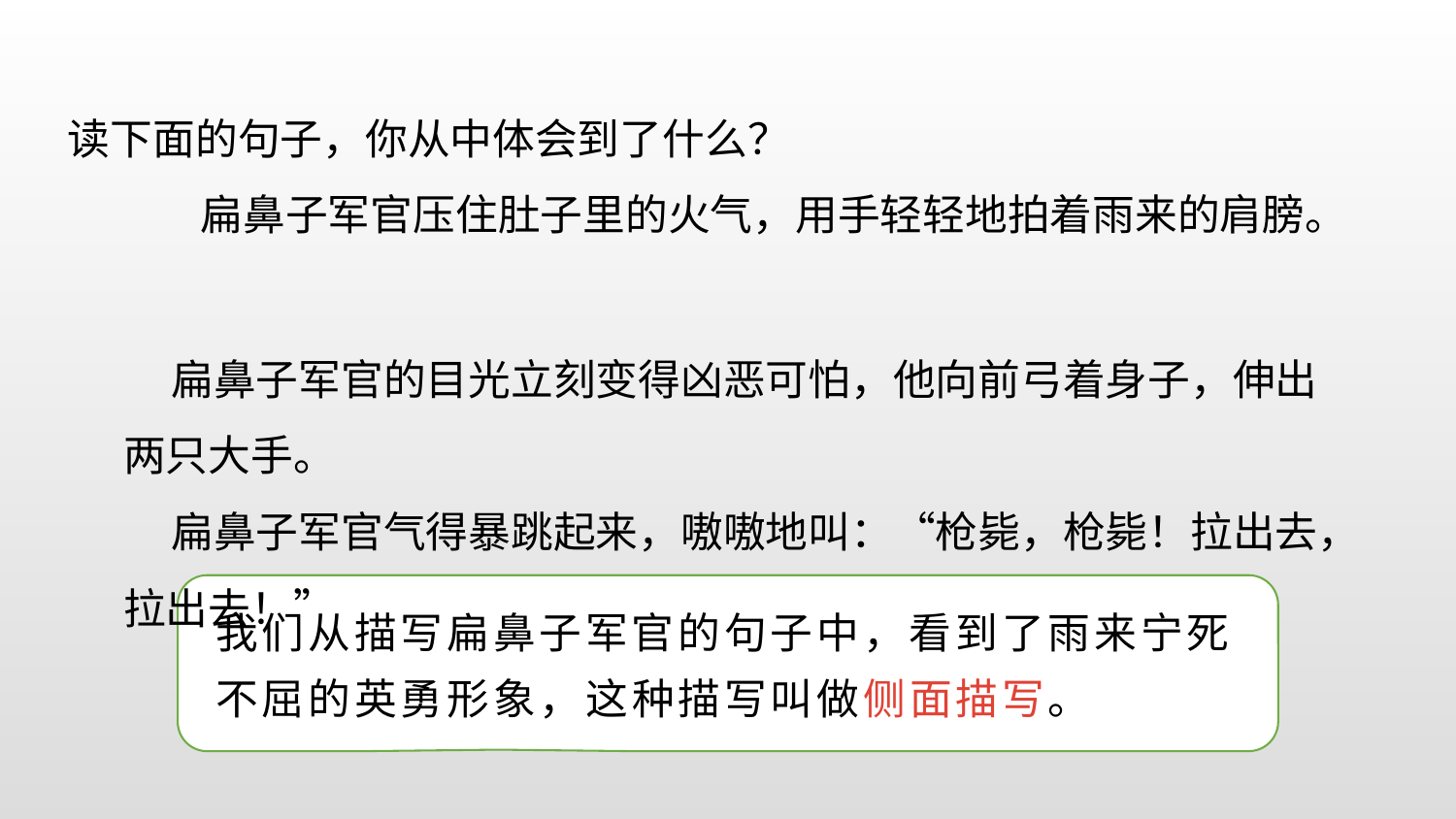

读下面的句子，你从中体会到了什么？
      扁鼻子军官压住肚子里的火气，用手轻轻地拍着雨来的肩膀。
    扁鼻子军官的目光立刻变得凶恶可怕，他向前弓着身子，伸出两只大手。
    扁鼻子军官气得暴跳起来，嗷嗷地叫：“枪毙，枪毙！拉出去，拉出去！”

我们从描写扁鼻子军官的句子中，看到了雨来宁死不屈的英勇形象，这种描写叫做侧面描写。